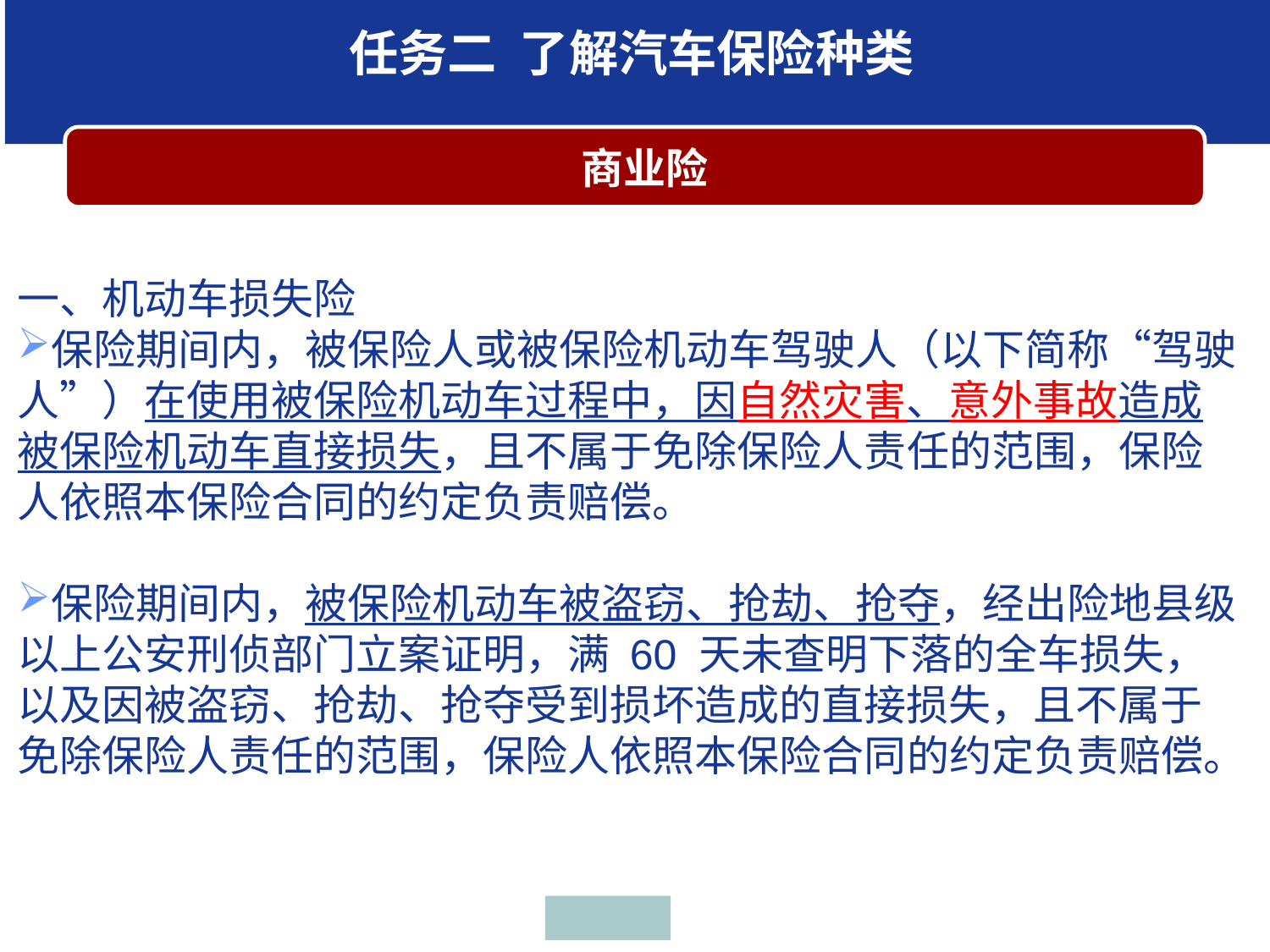

任务二  了解汽车保险种类
 商业险
一、机动车损失险
保险期间内，被保险人或被保险机动车驾驶人（以下简称“驾驶人”）在使用被保险机动车过程中，因自然灾害、意外事故造成被保险机动车直接损失，且不属于免除保险人责任的范围，保险人依照本保险合同的约定负责赔偿。

保险期间内，被保险机动车被盗窃、抢劫、抢夺，经出险地县级以上公安刑侦部门立案证明，满 60 天未查明下落的全车损失，以及因被盗窃、抢劫、抢夺受到损坏造成的直接损失，且不属于免除保险人责任的范围，保险人依照本保险合同的约定负责赔偿。

13